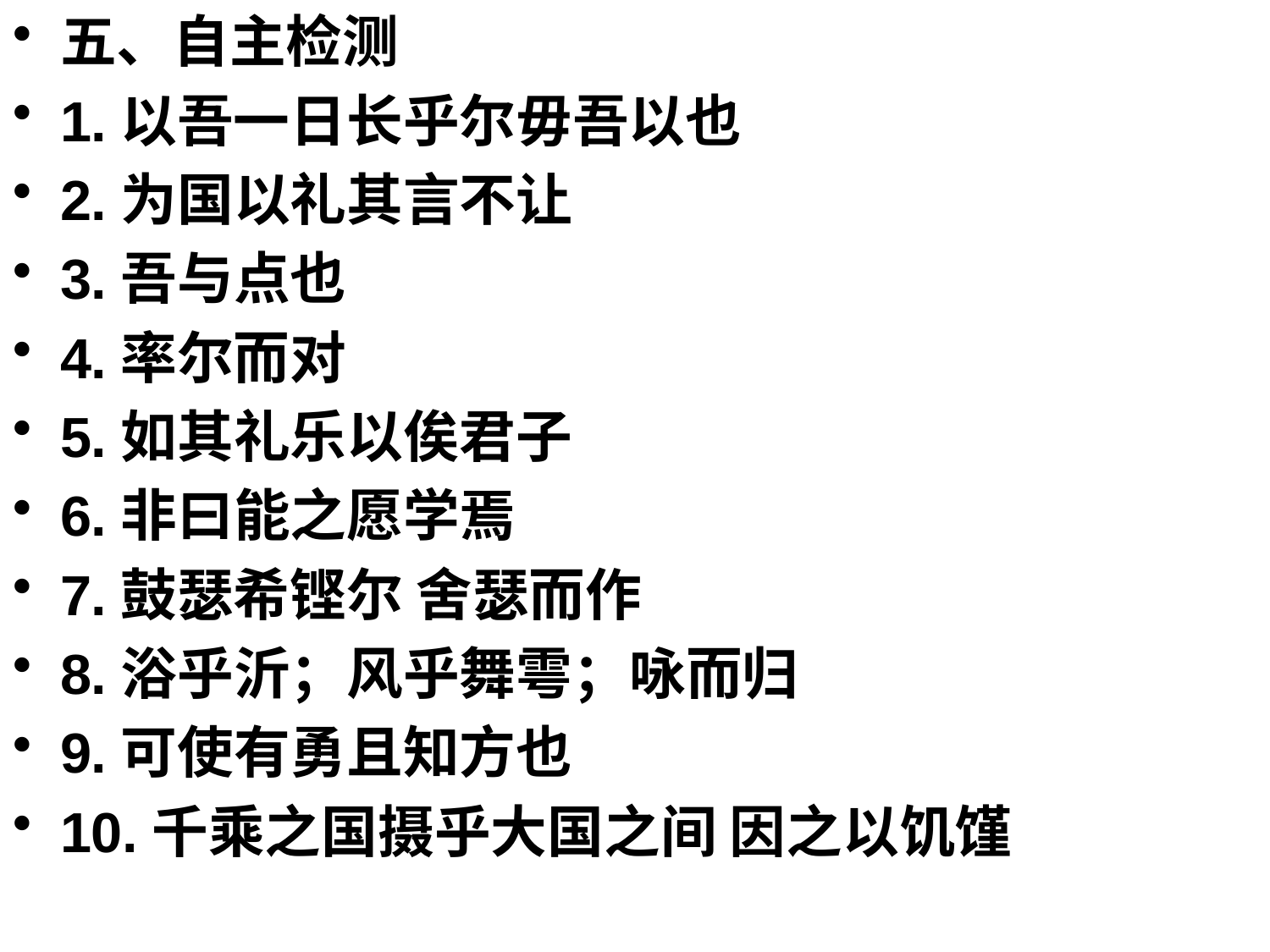

五、自主检测
1.以吾一日长乎尔毋吾以也
2.为国以礼其言不让
3.吾与点也
4.率尔而对
5.如其礼乐以俟君子
6.非曰能之愿学焉
7.鼓瑟希铿尔 舍瑟而作
8.浴乎沂；风乎舞雩；咏而归
9.可使有勇且知方也
10.千乘之国摄乎大国之间 因之以饥馑